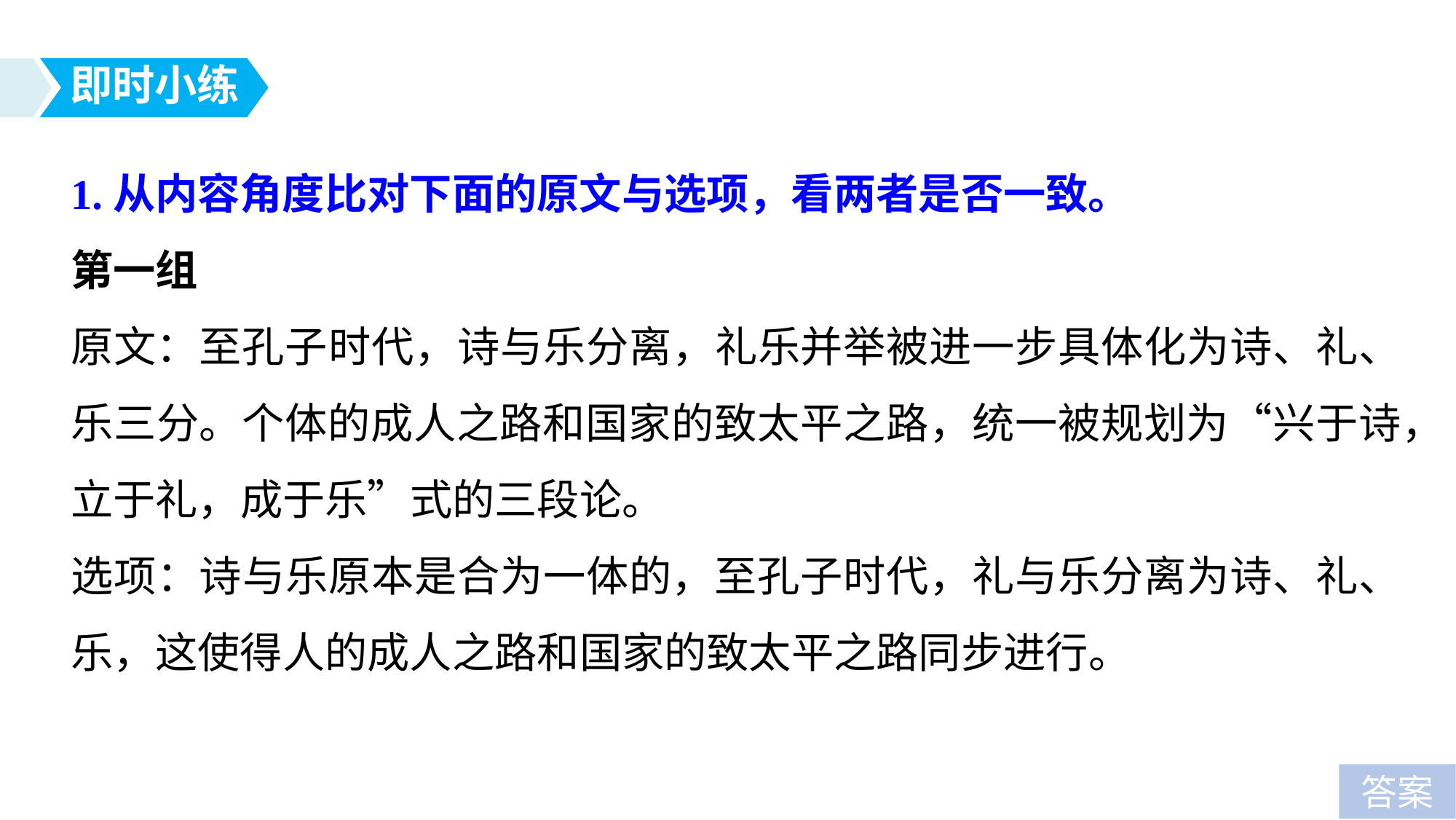

即时小练

1.从内容角度比对下面的原文与选项，看两者是否一致。
第一组
原文：至孔子时代，诗与乐分离，礼乐并举被进一步具体化为诗、礼、乐三分。个体的成人之路和国家的致太平之路，统一被规划为“兴于诗，立于礼，成于乐”式的三段论。
选项：诗与乐原本是合为一体的，至孔子时代，礼与乐分离为诗、礼、乐，这使得人的成人之路和国家的致太平之路同步进行。
答案